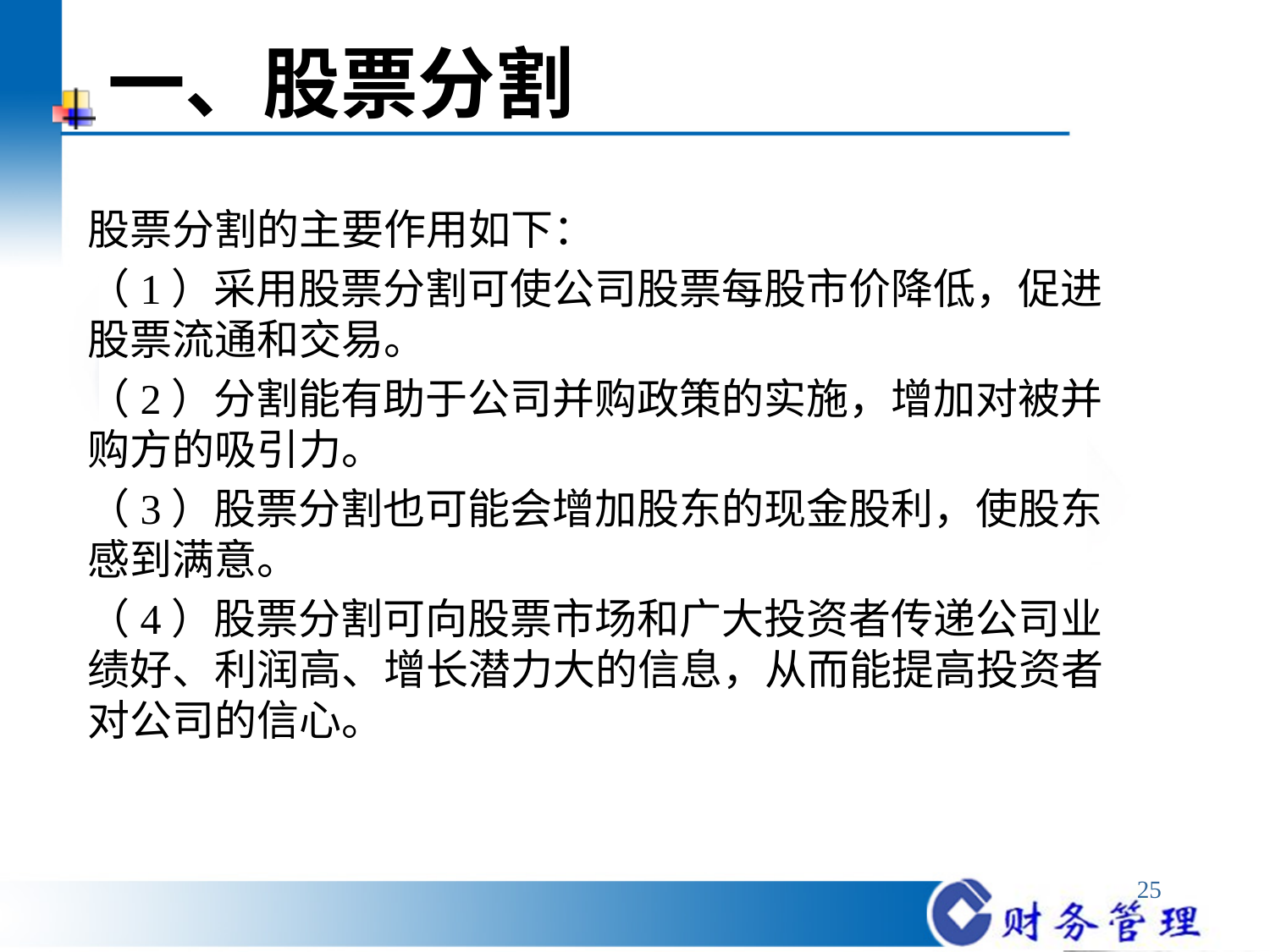

# 一、股票分割
股票分割的主要作用如下：
（1）采用股票分割可使公司股票每股市价降低，促进股票流通和交易。
（2）分割能有助于公司并购政策的实施，增加对被并购方的吸引力。
（3）股票分割也可能会增加股东的现金股利，使股东感到满意。
（4）股票分割可向股票市场和广大投资者传递公司业绩好、利润高、增长潜力大的信息，从而能提高投资者对公司的信心。

25